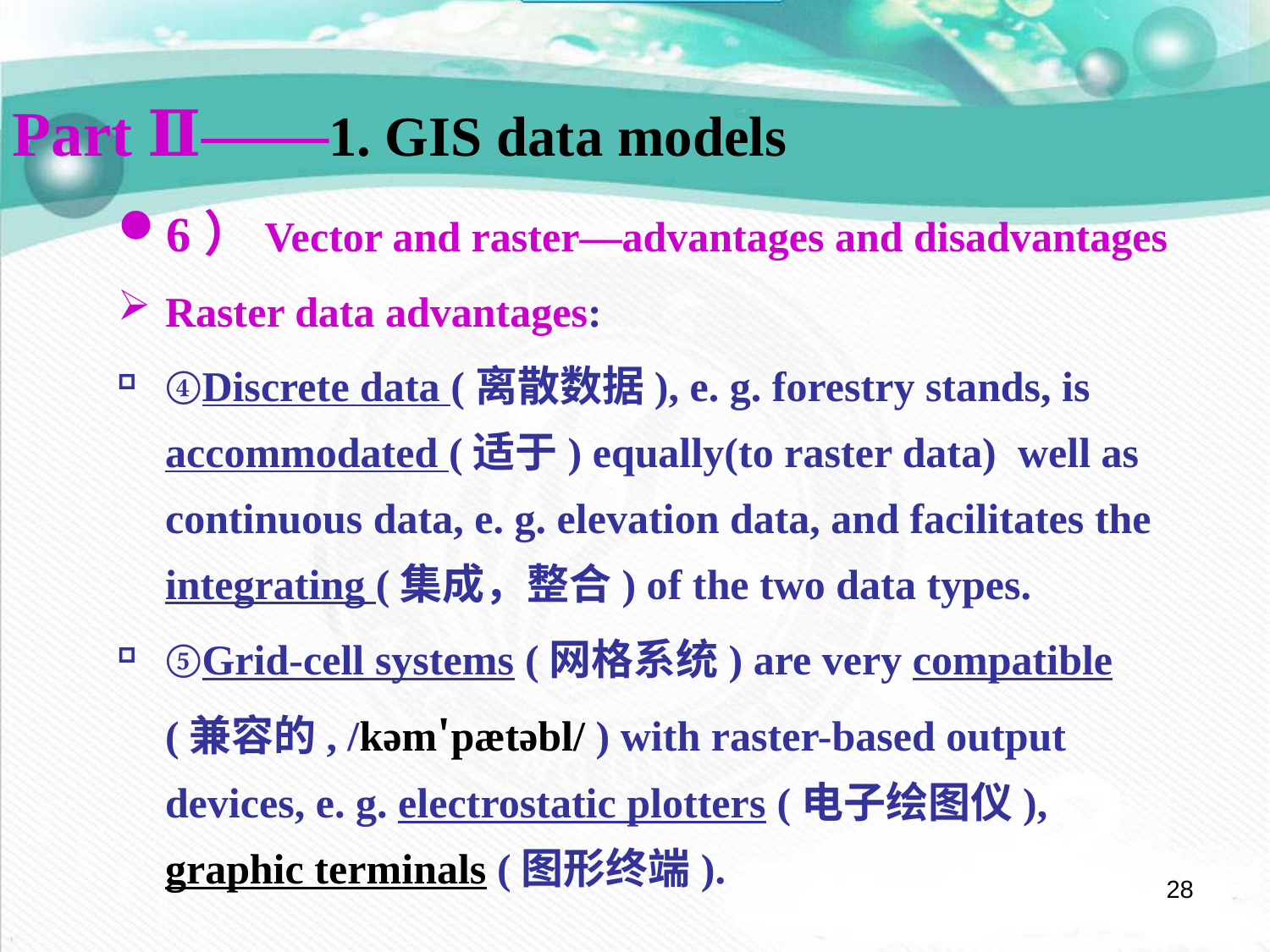

Part Ⅱ——1. GIS data models
6）Vector and raster—advantages and disadvantages
Raster data advantages:
④Discrete data (离散数据), e. g. forestry stands, is accommodated (适于) equally(to raster data)  well as continuous data, e. g. elevation data, and facilitates the integrating (集成，整合) of the two data types.
⑤Grid-cell systems (网格系统) are very compatible (兼容的, /kəm'pætəbl/ ) with raster-based output devices, e. g. electrostatic plotters (电子绘图仪), graphic terminals (图形终端).
28